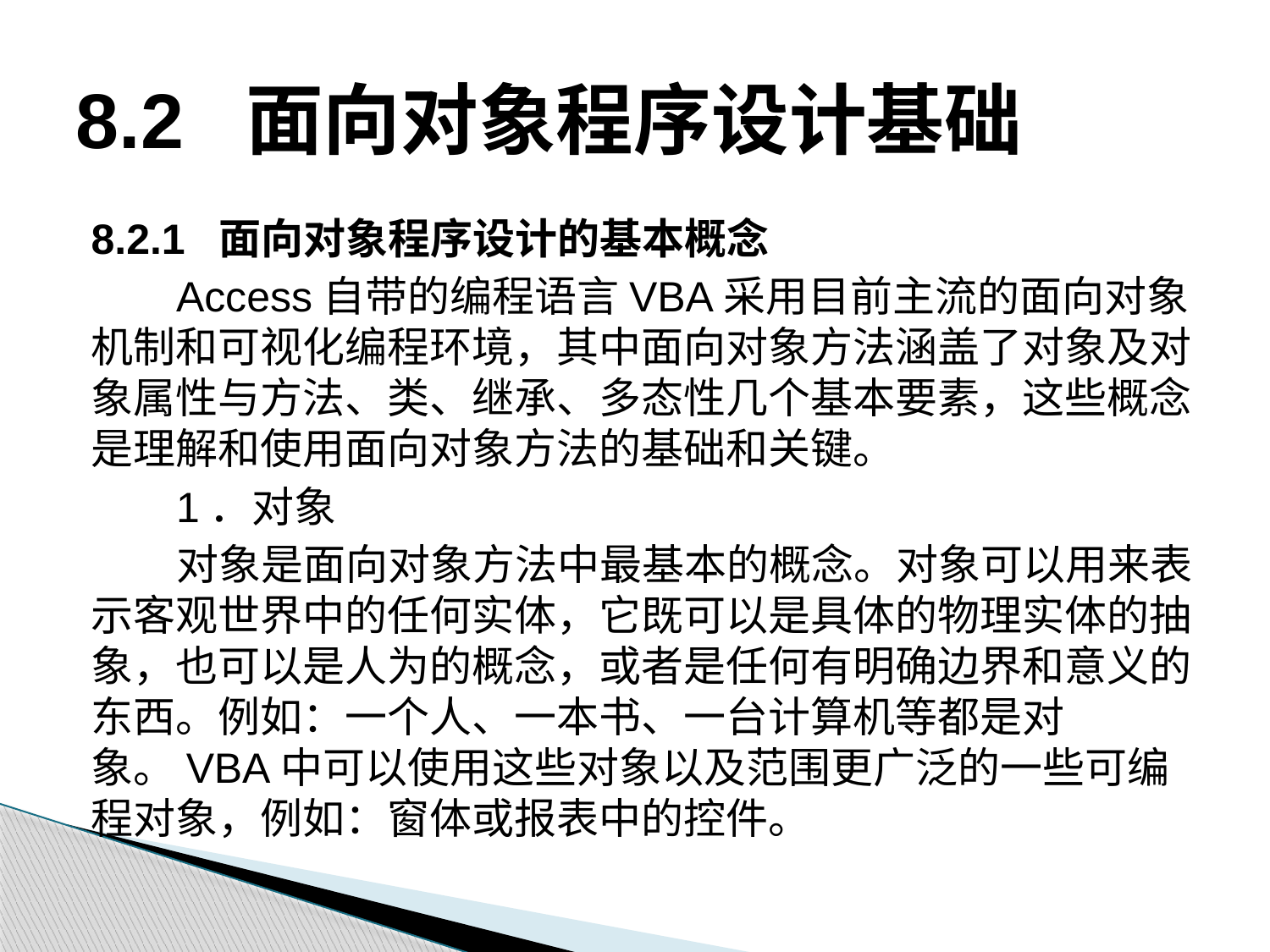

# 8.2  面向对象程序设计基础
8.2.1  面向对象程序设计的基本概念
Access自带的编程语言VBA采用目前主流的面向对象机制和可视化编程环境，其中面向对象方法涵盖了对象及对象属性与方法、类、继承、多态性几个基本要素，这些概念是理解和使用面向对象方法的基础和关键。
1．对象
对象是面向对象方法中最基本的概念。对象可以用来表示客观世界中的任何实体，它既可以是具体的物理实体的抽象，也可以是人为的概念，或者是任何有明确边界和意义的东西。例如：一个人、一本书、一台计算机等都是对象。VBA中可以使用这些对象以及范围更广泛的一些可编程对象，例如：窗体或报表中的控件。